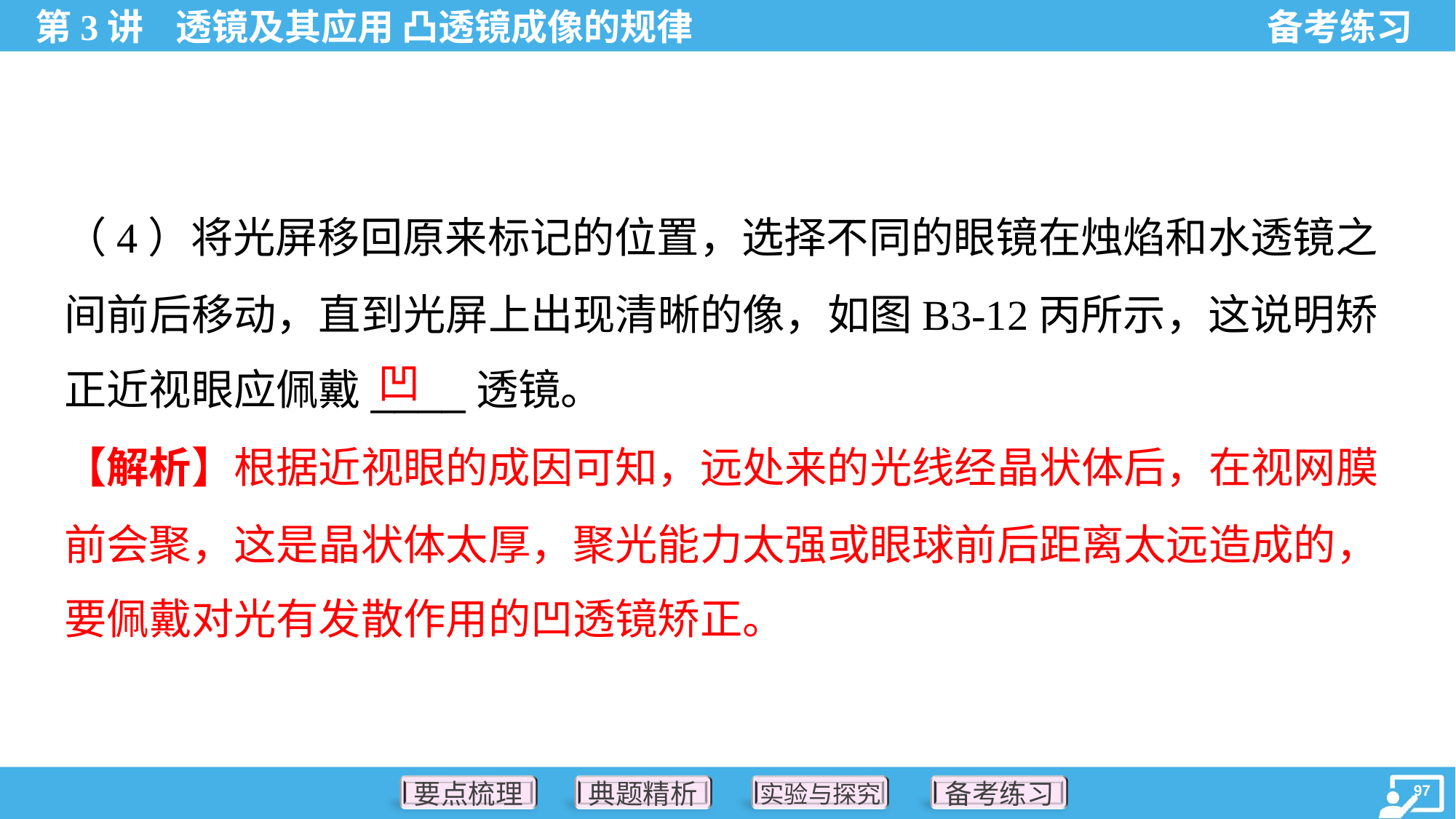

（4）将光屏移回原来标记的位置，选择不同的眼镜在烛焰和水透镜之
间前后移动，直到光屏上出现清晰的像，如图B3-12丙所示，这说明矫
正近视眼应佩戴____透镜。
凹
【解析】根据近视眼的成因可知，远处来的光线经晶状体后，在视网膜
前会聚，这是晶状体太厚，聚光能力太强或眼球前后距离太远造成的，
要佩戴对光有发散作用的凹透镜矫正。